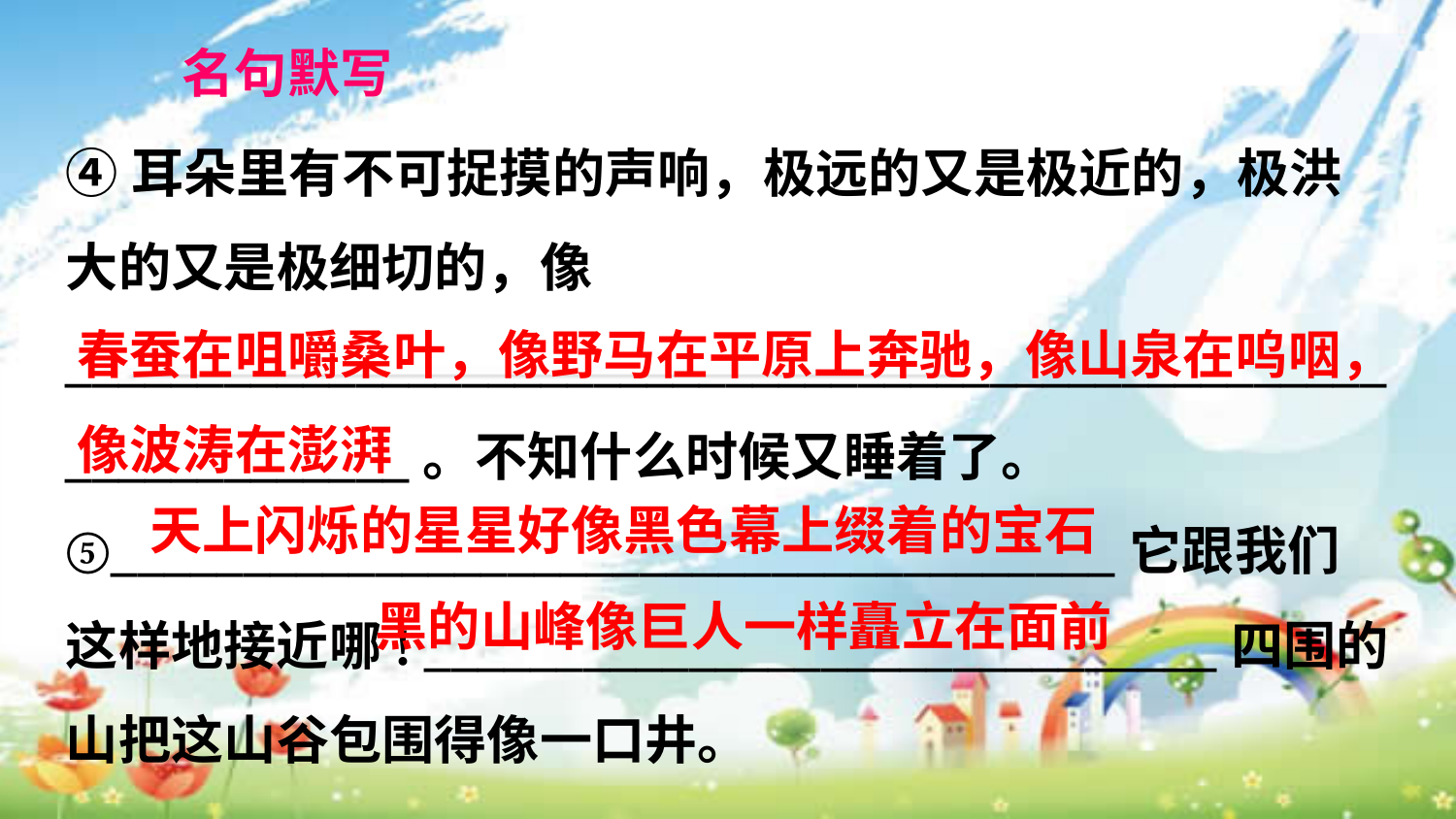

名句默写
④耳朵里有不可捉摸的声响，极远的又是极近的，极洪大的又是极细切的，像_______________________________________________________________。不知什么时候又睡着了。
⑤______________________________________它跟我们这样地接近哪! ______________________________四围的山把这山谷包围得像一口井。
春蚕在咀嚼桑叶，像野马在平原上奔驰，像山泉在呜咽，像波涛在澎湃
天上闪烁的星星好像黑色幕上缀着的宝石
黑的山峰像巨人一样矗立在面前